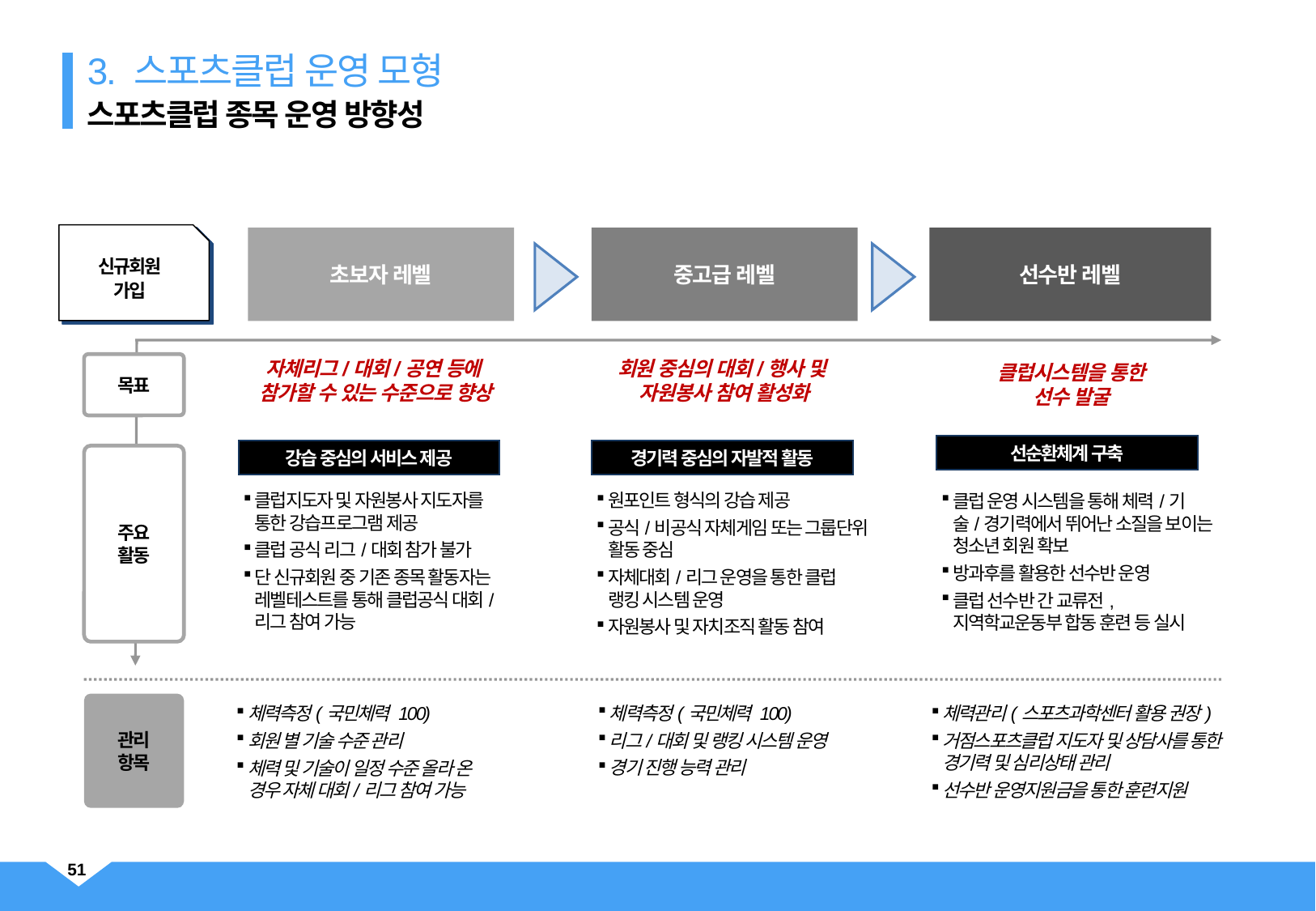

3. 스포츠클럽 운영 모형
스포츠클럽 종목 운영 방향성
신규회원
가입
초보자 레벨
중고급 레벨
선수반 레벨

자체리그/대회/공연 등에
참가할 수 있는 수준으로 향상
회원 중심의 대회/행사 및
자원봉사 참여 활성화
목표
클럽시스템을 통한
선수 발굴
선순환체계 구축
강습 중심의 서비스 제공
경기력 중심의 자발적 활동
주요
활동
클럽지도자 및 자원봉사 지도자를 통한 강습프로그램 제공
클럽 공식 리그/대회 참가 불가
단 신규회원 중 기존 종목 활동자는 레벨테스트를 통해 클럽공식 대회/리그 참여 가능
원포인트 형식의 강습 제공
공식/비공식 자체게임 또는 그룹단위 활동 중심
자체대회/리그 운영을 통한 클럽 랭킹 시스템 운영
자원봉사 및 자치조직 활동 참여
클럽 운영 시스템을 통해 체력/기술/경기력에서 뛰어난 소질을 보이는 청소년 회원 확보
방과후를 활용한 선수반 운영
클럽 선수반 간 교류전, 지역학교운동부 합동 훈련 등 실시

관리
항목
체력측정(국민체력 100)
회원 별 기술 수준 관리
체력 및 기술이 일정 수준 올라 온 경우 자체 대회/리그 참여 가능
체력측정(국민체력 100)
리그/대회 및 랭킹 시스템 운영
경기 진행 능력 관리
체력관리(스포츠과학센터 활용 권장)
거점스포츠클럽 지도자 및 상담사를 통한 경기력 및 심리상태 관리
선수반 운영지원금을 통한 훈련지원